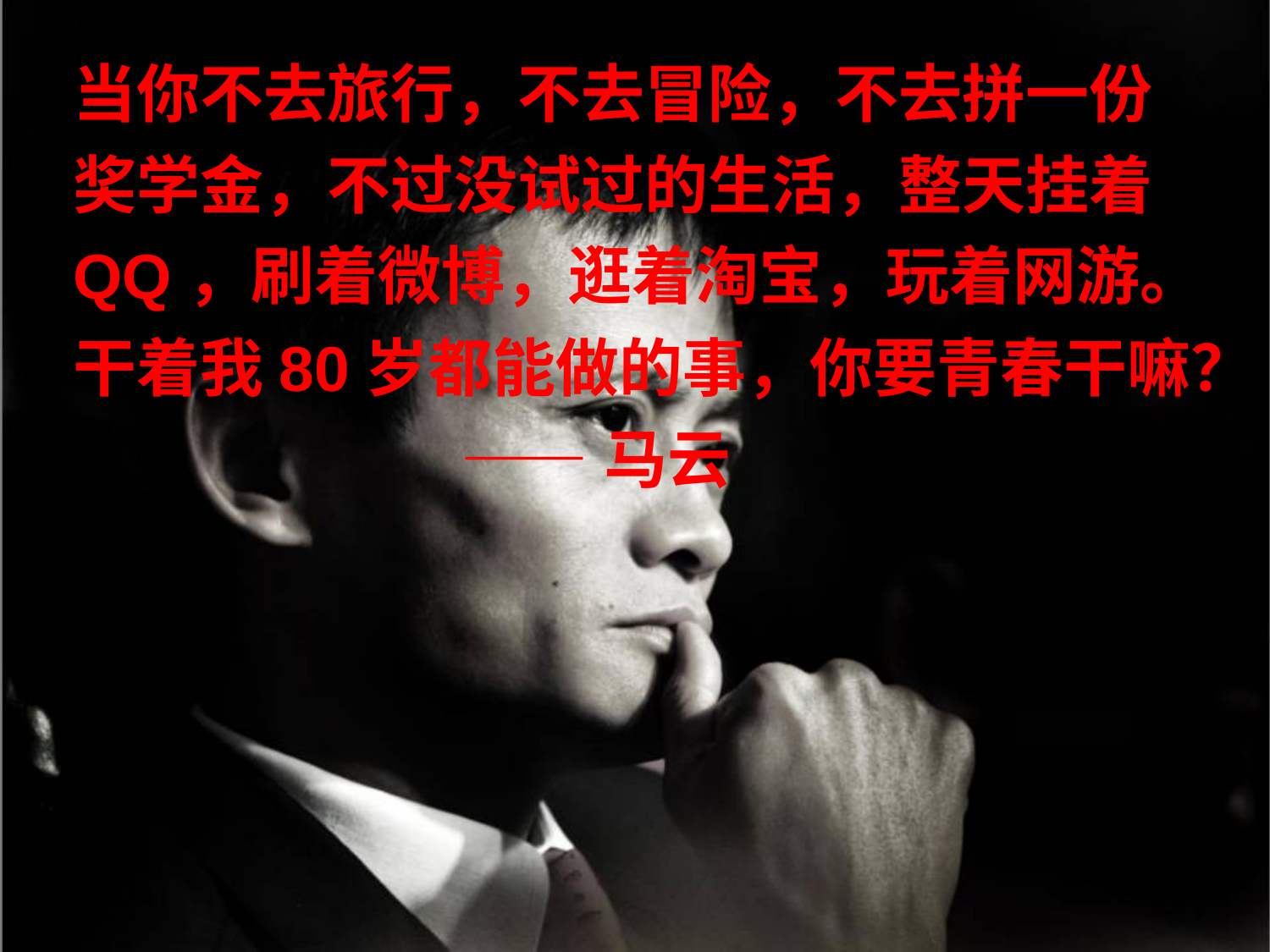

当你不去旅行，不去冒险，不去拼一份奖学金，不过没试过的生活，整天挂着QQ，刷着微博，逛着淘宝，玩着网游。干着我80岁都能做的事，你要青春干嘛？
                           ——马云